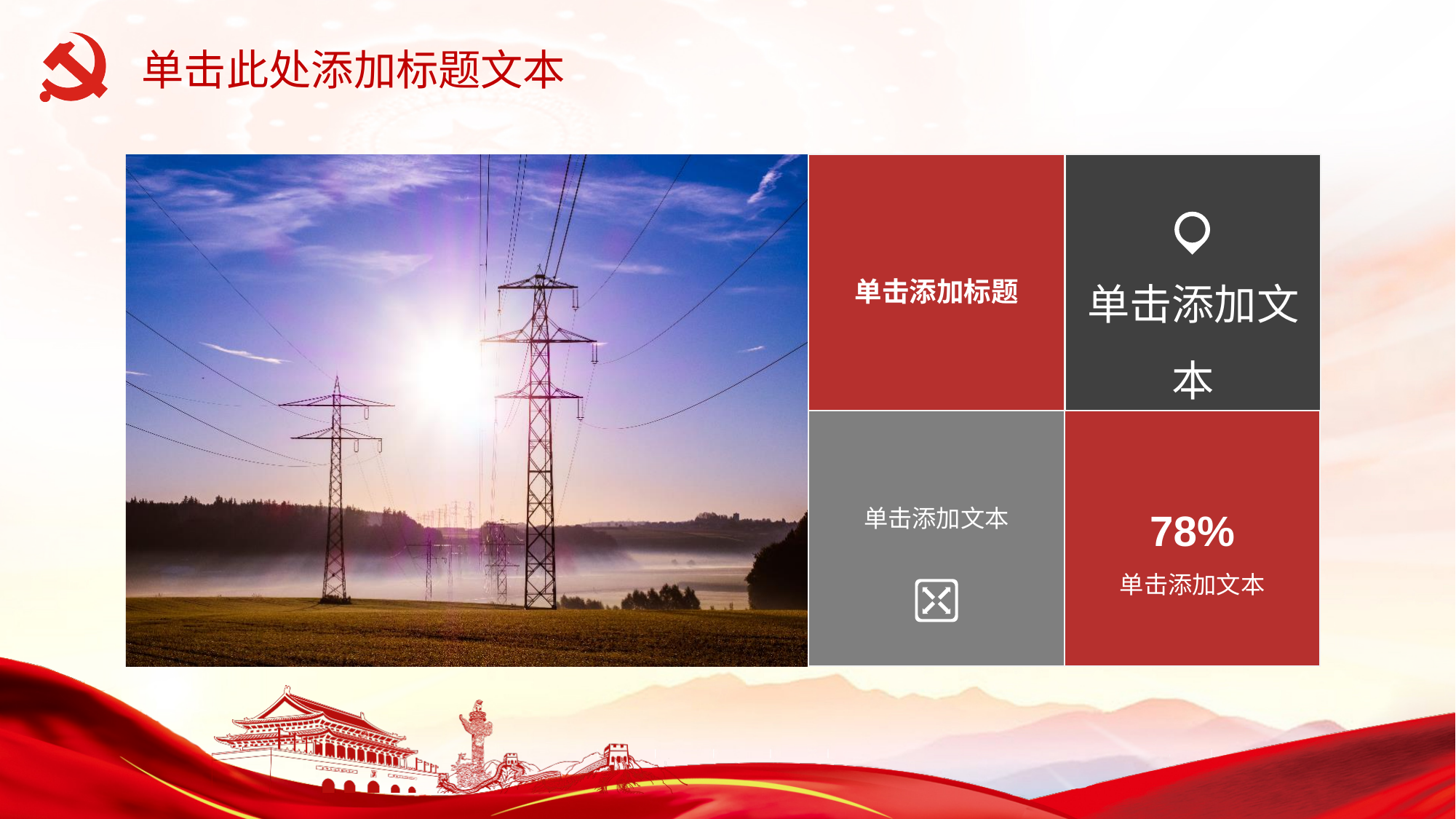

单击此处添加标题文本

单击添加标题

单击添加文本

单击添加文本
78%
单击添加文本